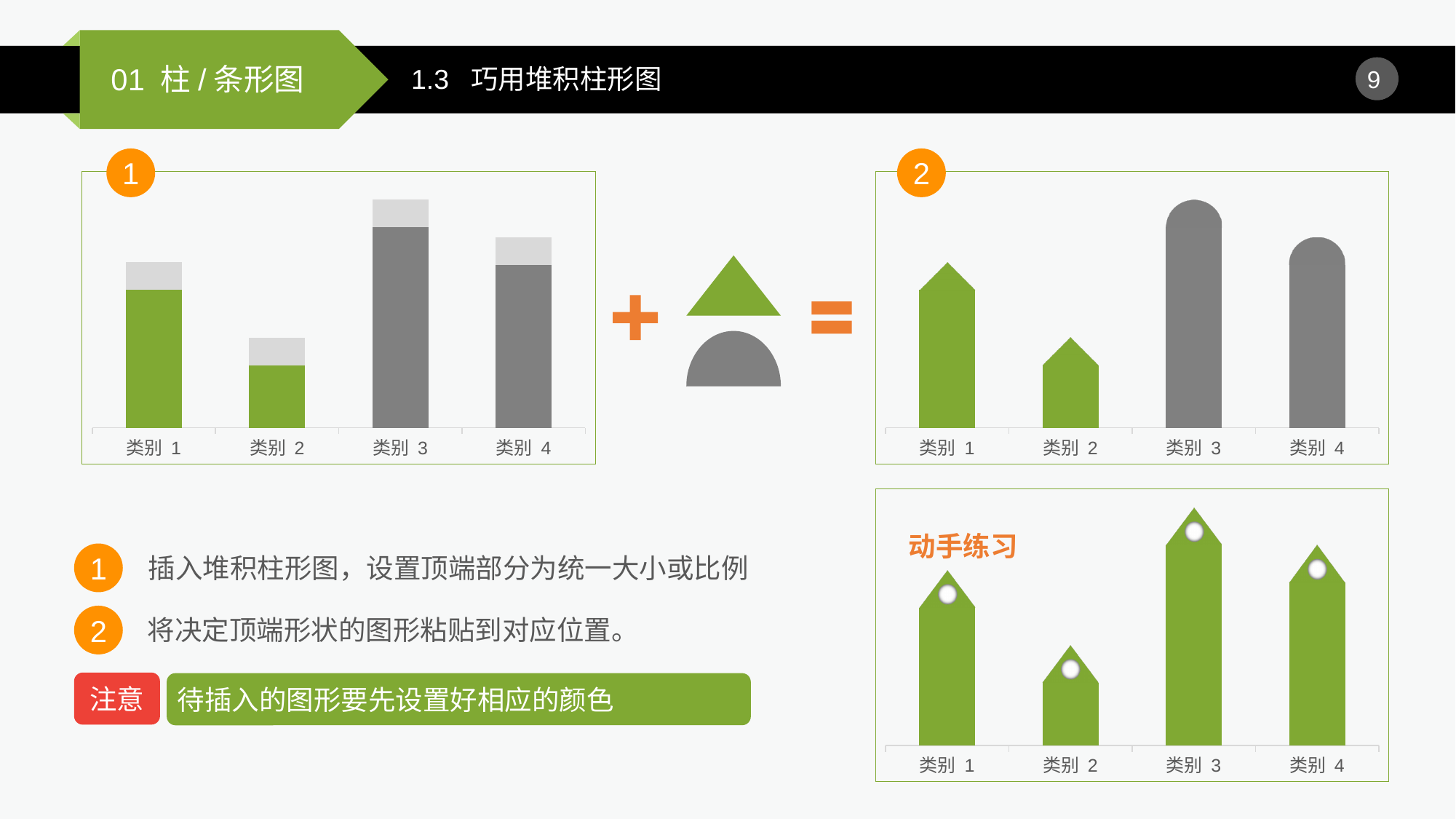

1.3  巧用堆积柱形图
1
2

### Chart

| Category | 系列 1 | 系列 2 |
|---|---|---|
| 类别 1 | 0.55 | 0.11 |
| 类别 2 | 0.25 | 0.11 |
| 类别 3 | 0.8 | 0.11 |
| 类别 4 | 0.65 | 0.11 |

### Chart

| Category | 系列 1 | 系列 2 |
|---|---|---|
| 类别 1 | 0.55 | 0.11 |
| 类别 2 | 0.25 | 0.11 |
| 类别 3 | 0.8 | 0.11 |
| 类别 4 | 0.65 | 0.11 |

### Chart

| Category | 系列 1 | 系列 2 |
|---|---|---|
| 类别 1 | 0.55 | 0.15 |
| 类别 2 | 0.25 | 0.15 |
| 类别 3 | 0.8 | 0.15 |
| 类别 4 | 0.65 | 0.15 |
动手练习
1
插入堆积柱形图，设置顶端部分为统一大小或比例
2
将决定顶端形状的图形粘贴到对应位置。
注意

待插入的图形要先设置好相应的颜色